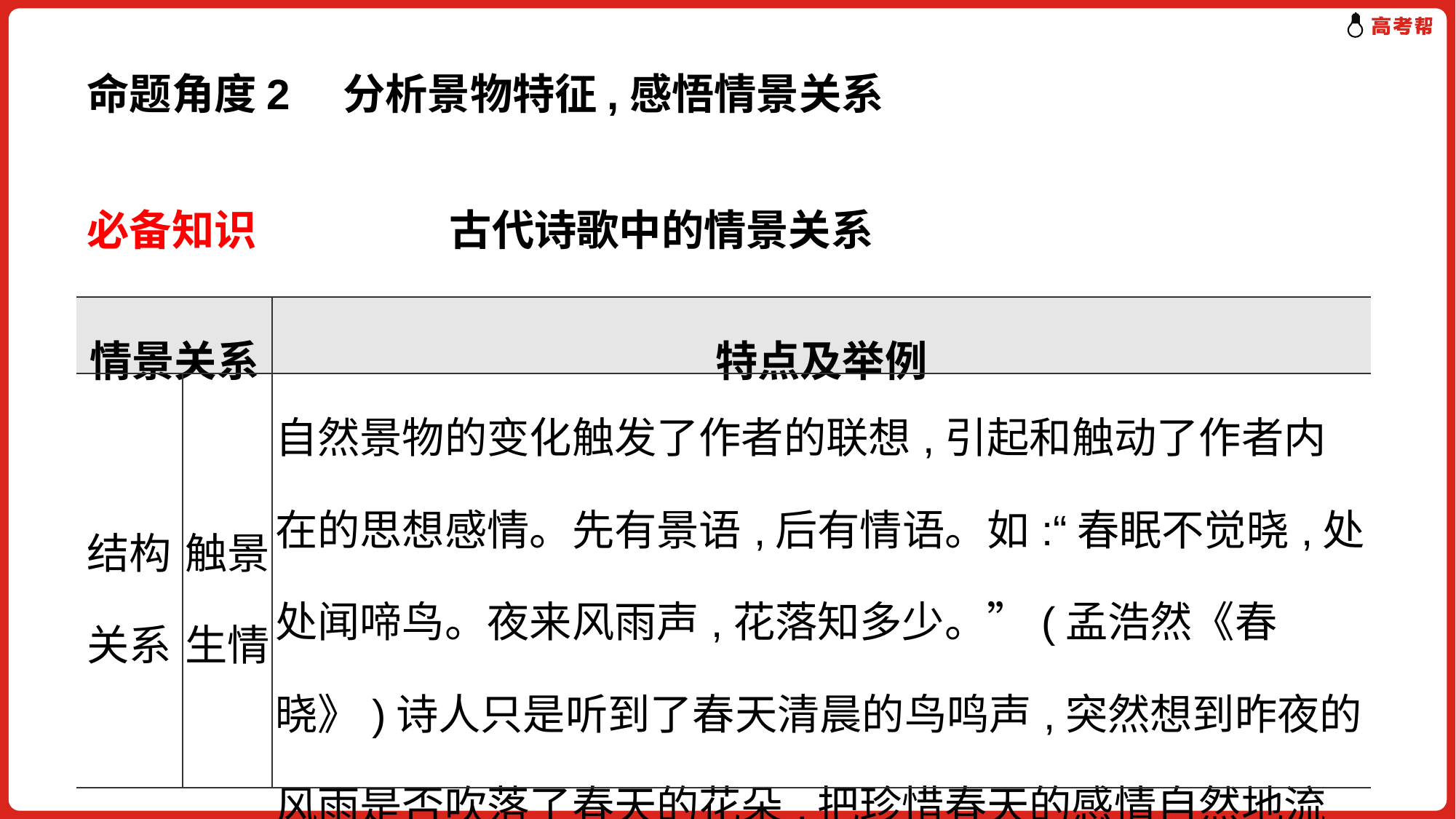

命题角度2　分析景物特征,感悟情景关系
必备知识                    古代诗歌中的情景关系
| 情景关系 |  | 特点及举例 |
| --- | --- | --- |
| 结构关系 | 触景生情 | 自然景物的变化触发了作者的联想,引起和触动了作者内在的思想感情。先有景语,后有情语。如:“春眠不觉晓,处处闻啼鸟。夜来风雨声,花落知多少。”(孟浩然《春晓》)诗人只是听到了春天清晨的鸟鸣声,突然想到昨夜的风雨是否吹落了春天的花朵,把珍惜春天的感情自然地流露出来。 |